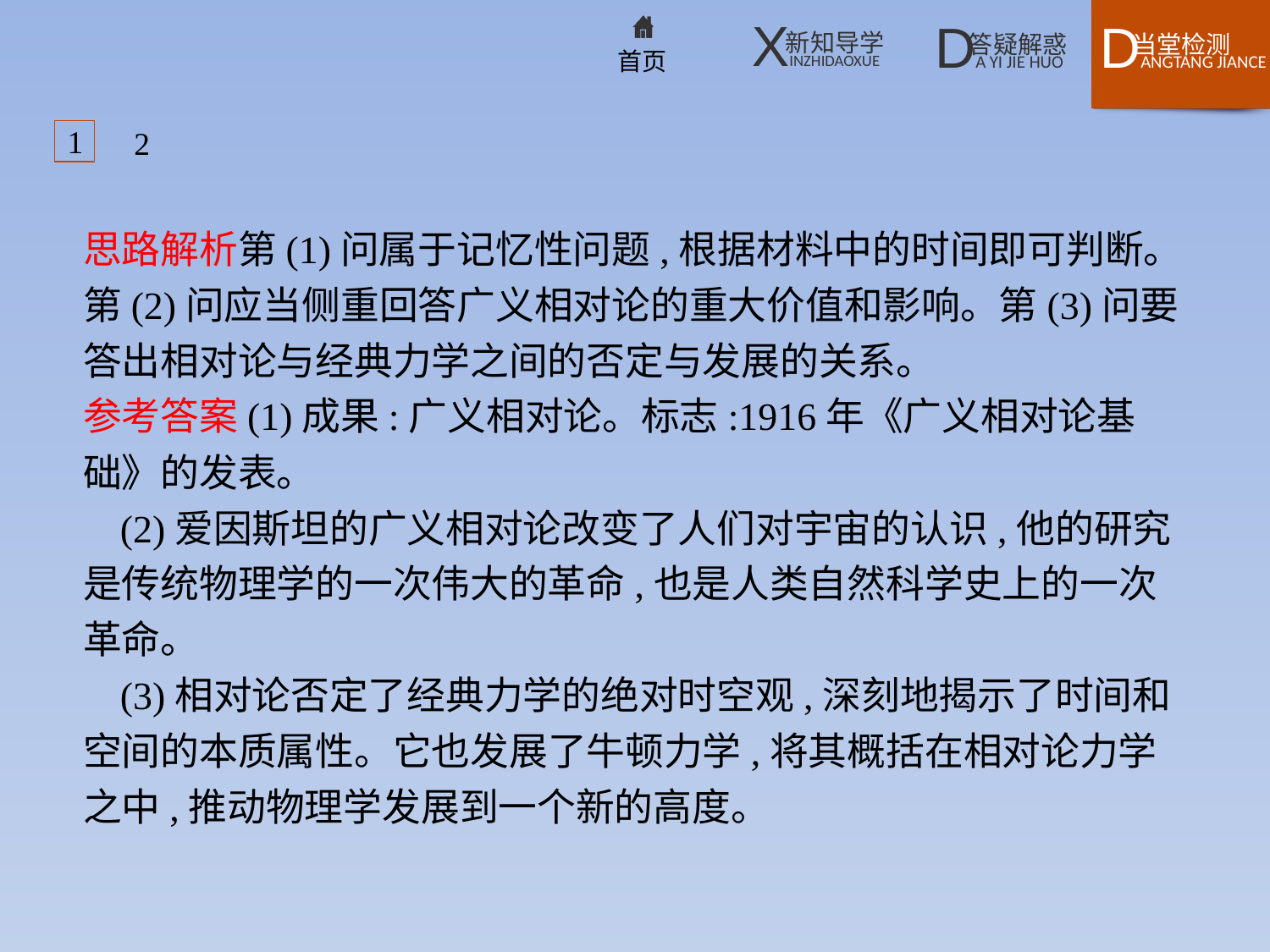

1
2
思路解析第(1)问属于记忆性问题,根据材料中的时间即可判断。第(2)问应当侧重回答广义相对论的重大价值和影响。第(3)问要答出相对论与经典力学之间的否定与发展的关系。
参考答案(1)成果:广义相对论。标志:1916年《广义相对论基础》的发表。
(2)爱因斯坦的广义相对论改变了人们对宇宙的认识,他的研究是传统物理学的一次伟大的革命,也是人类自然科学史上的一次革命。
(3)相对论否定了经典力学的绝对时空观,深刻地揭示了时间和空间的本质属性。它也发展了牛顿力学,将其概括在相对论力学之中,推动物理学发展到一个新的高度。